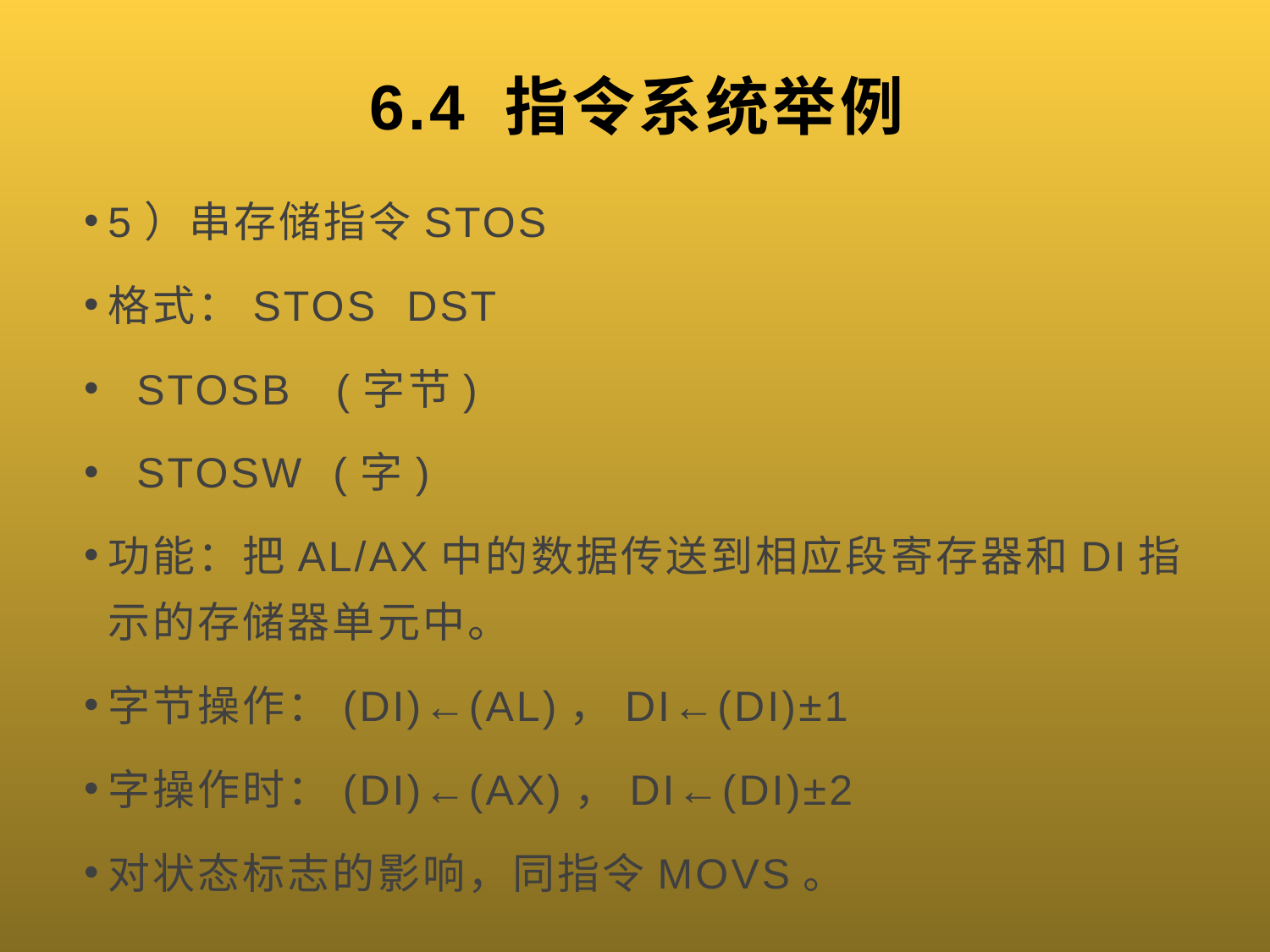

# 6.4 指令系统举例
5）串存储指令STOS
格式：STOS  DST
  STOSB   (字节)
  STOSW  (字)
功能：把AL/AX中的数据传送到相应段寄存器和DI指示的存储器单元中。
字节操作：(DI)←(AL)，DI←(DI)±1
字操作时：(DI)←(AX)，DI←(DI)±2
对状态标志的影响，同指令MOVS。